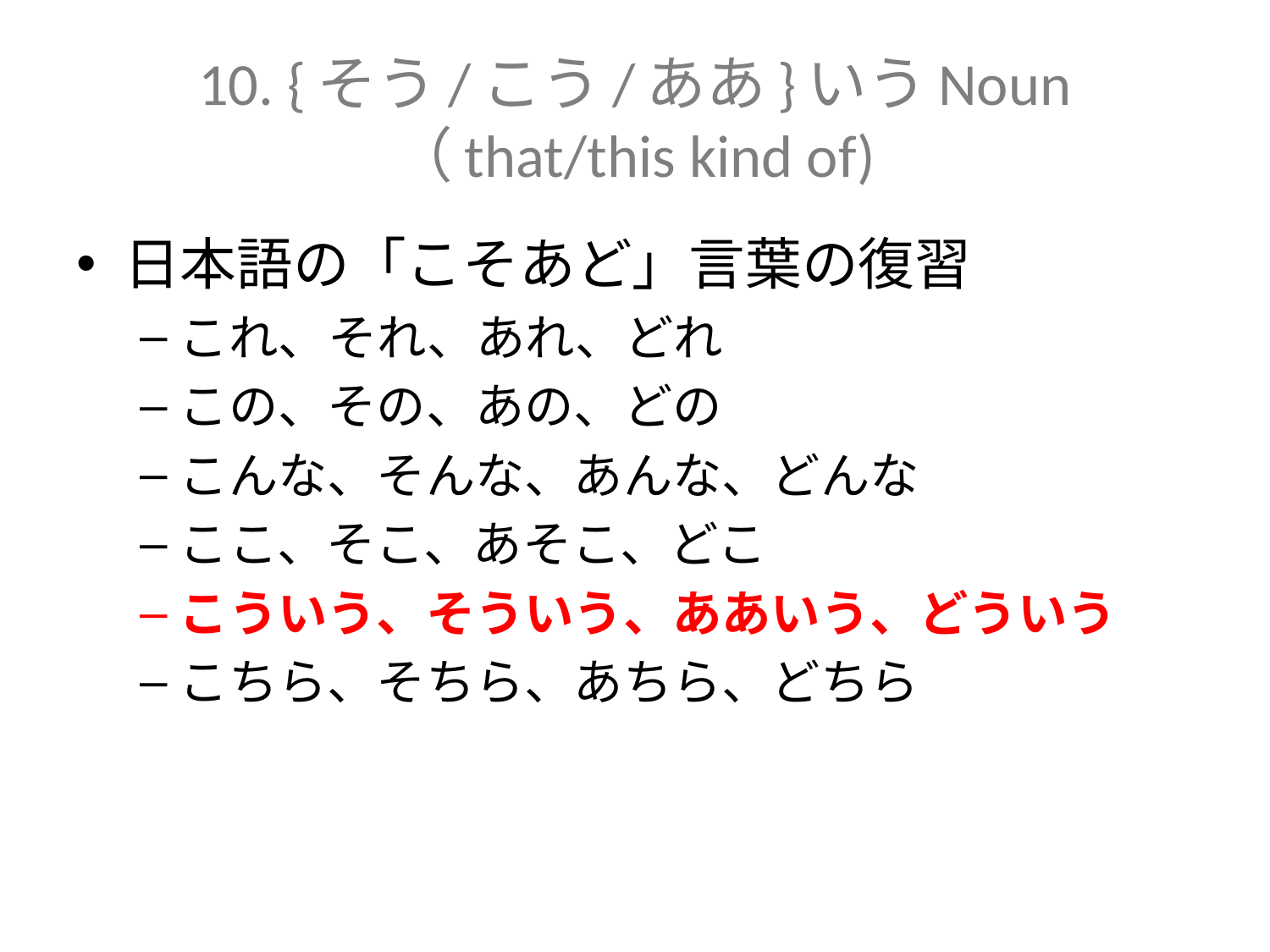

# 10. {そう/こう/ああ}いうNoun （that/this kind of)
日本語の「こそあど」言葉の復習
これ、それ、あれ、どれ
この、その、あの、どの
こんな、そんな、あんな、どんな
ここ、そこ、あそこ、どこ
こういう、そういう、ああいう、どういう
こちら、そちら、あちら、どちら